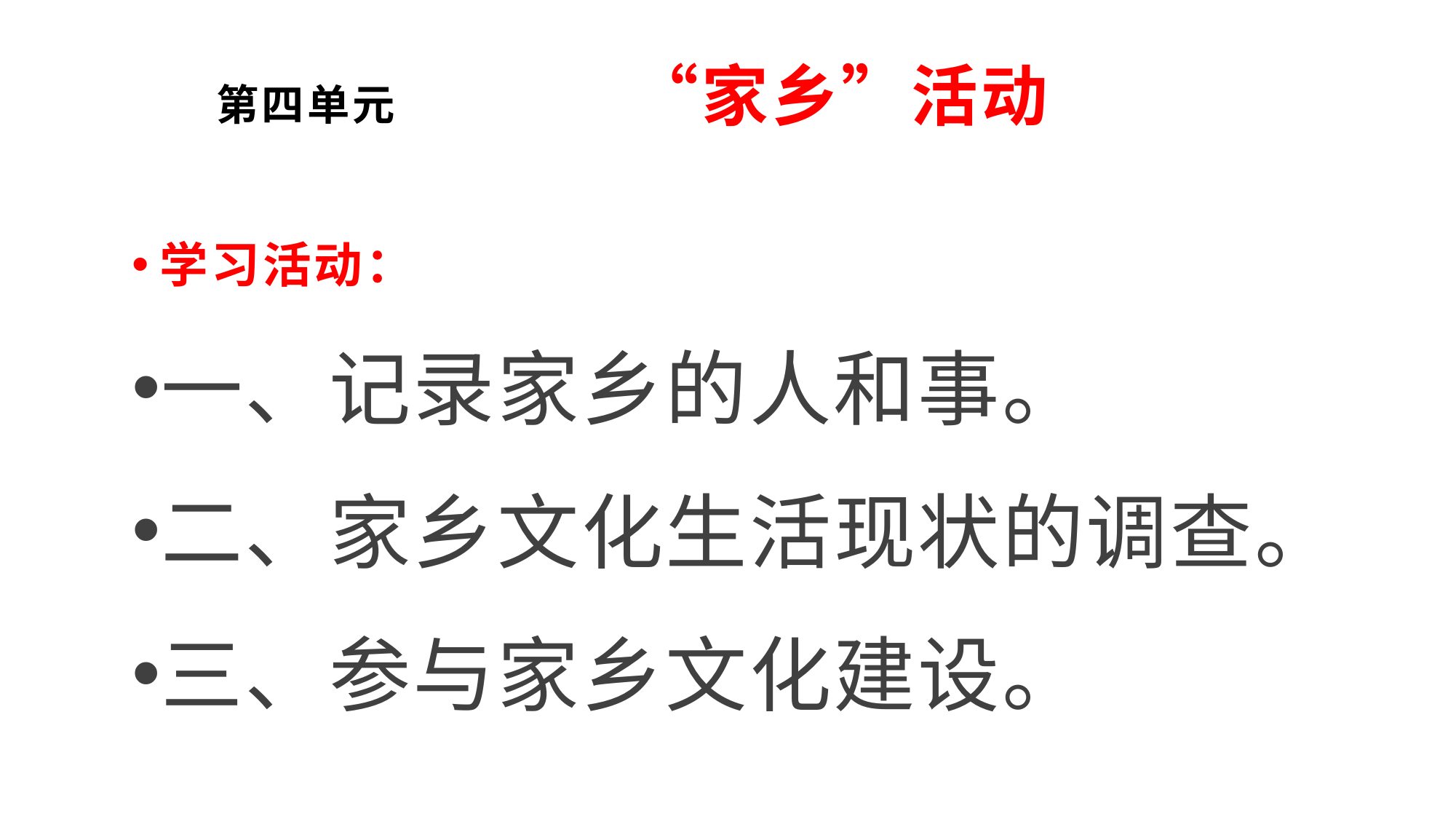

# 第四单元                  “家乡”活动
学习活动：
一、记录家乡的人和事。
二、家乡文化生活现状的调查。
三、参与家乡文化建设。